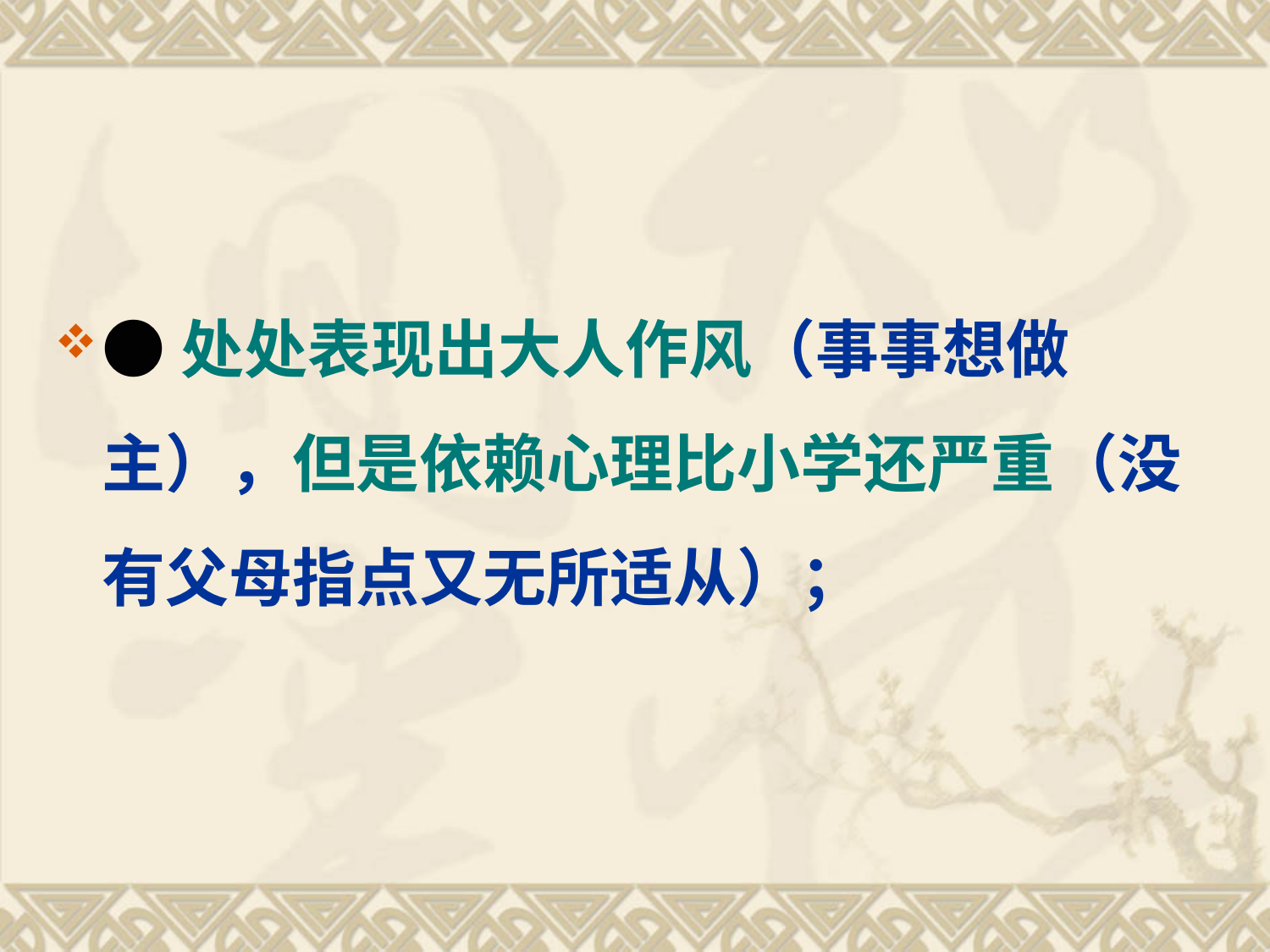

#
●处处表现出大人作风（事事想做主），但是依赖心理比小学还严重（没有父母指点又无所适从）；